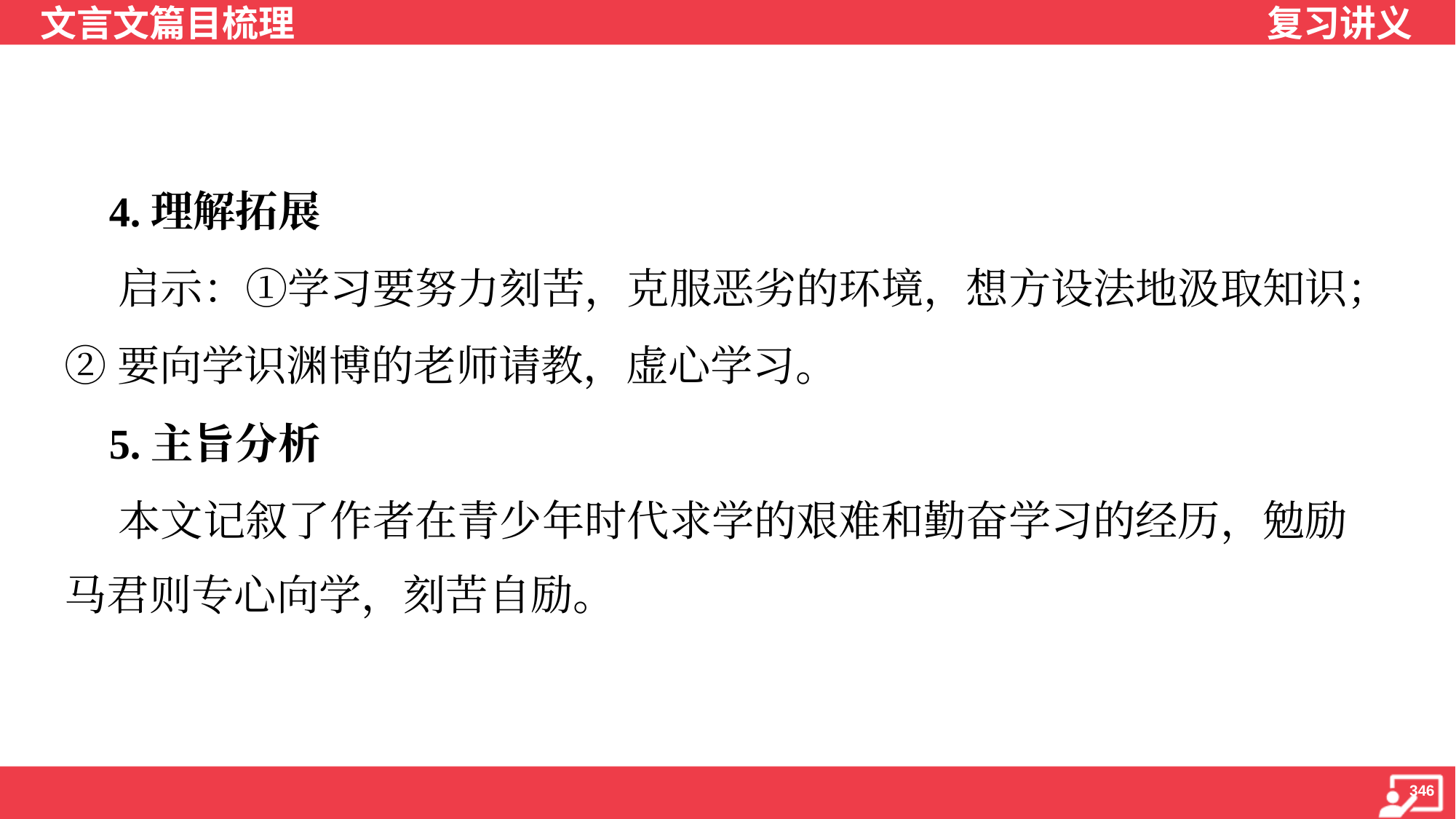

4.理解拓展
    启示：①学习要努力刻苦，克服恶劣的环境，想方设法地汲取知识；
②要向学识渊博的老师请教，虚心学习。
    5.主旨分析
    本文记叙了作者在青少年时代求学的艰难和勤奋学习的经历，勉励
马君则专心向学，刻苦自励。